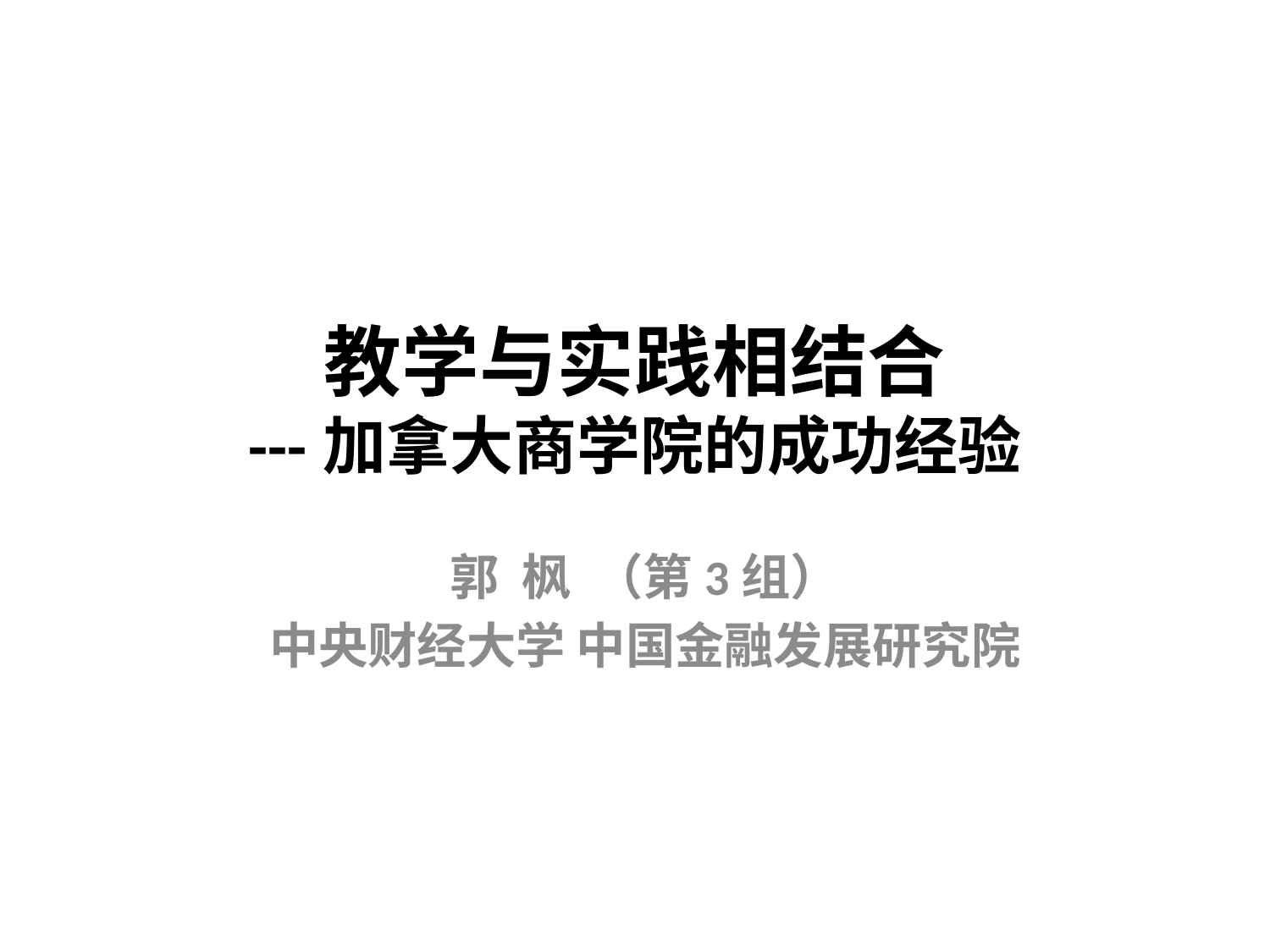

# 教学与实践相结合 ---加拿大商学院的成功经验
郭  枫  （第3组）
中央财经大学 中国金融发展研究院